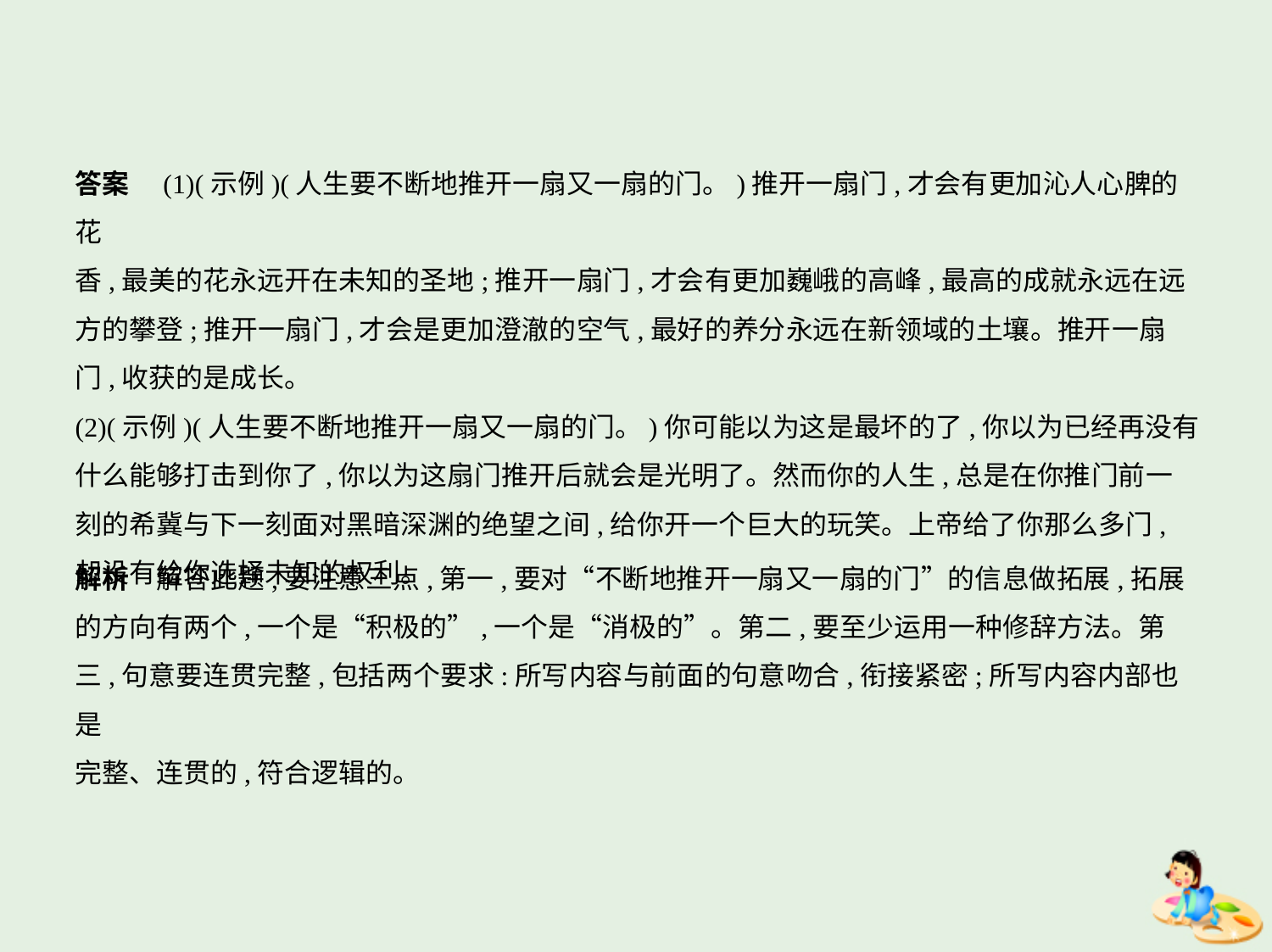

答案　(1)(示例)(人生要不断地推开一扇又一扇的门。)推开一扇门,才会有更加沁人心脾的花
香,最美的花永远开在未知的圣地;推开一扇门,才会有更加巍峨的高峰,最高的成就永远在远
方的攀登;推开一扇门,才会是更加澄澈的空气,最好的养分永远在新领域的土壤。推开一扇
门,收获的是成长。
(2)(示例)(人生要不断地推开一扇又一扇的门。)你可能以为这是最坏的了,你以为已经再没有
什么能够打击到你了,你以为这扇门推开后就会是光明了。然而你的人生,总是在你推门前一
刻的希冀与下一刻面对黑暗深渊的绝望之间,给你开一个巨大的玩笑。上帝给了你那么多门,
却没有给你选择未知的权利。
解析　解答此题,要注意三点,第一,要对“不断地推开一扇又一扇的门”的信息做拓展,拓展
的方向有两个,一个是“积极的”,一个是“消极的”。第二,要至少运用一种修辞方法。第
三,句意要连贯完整,包括两个要求:所写内容与前面的句意吻合,衔接紧密;所写内容内部也是
完整、连贯的,符合逻辑的。